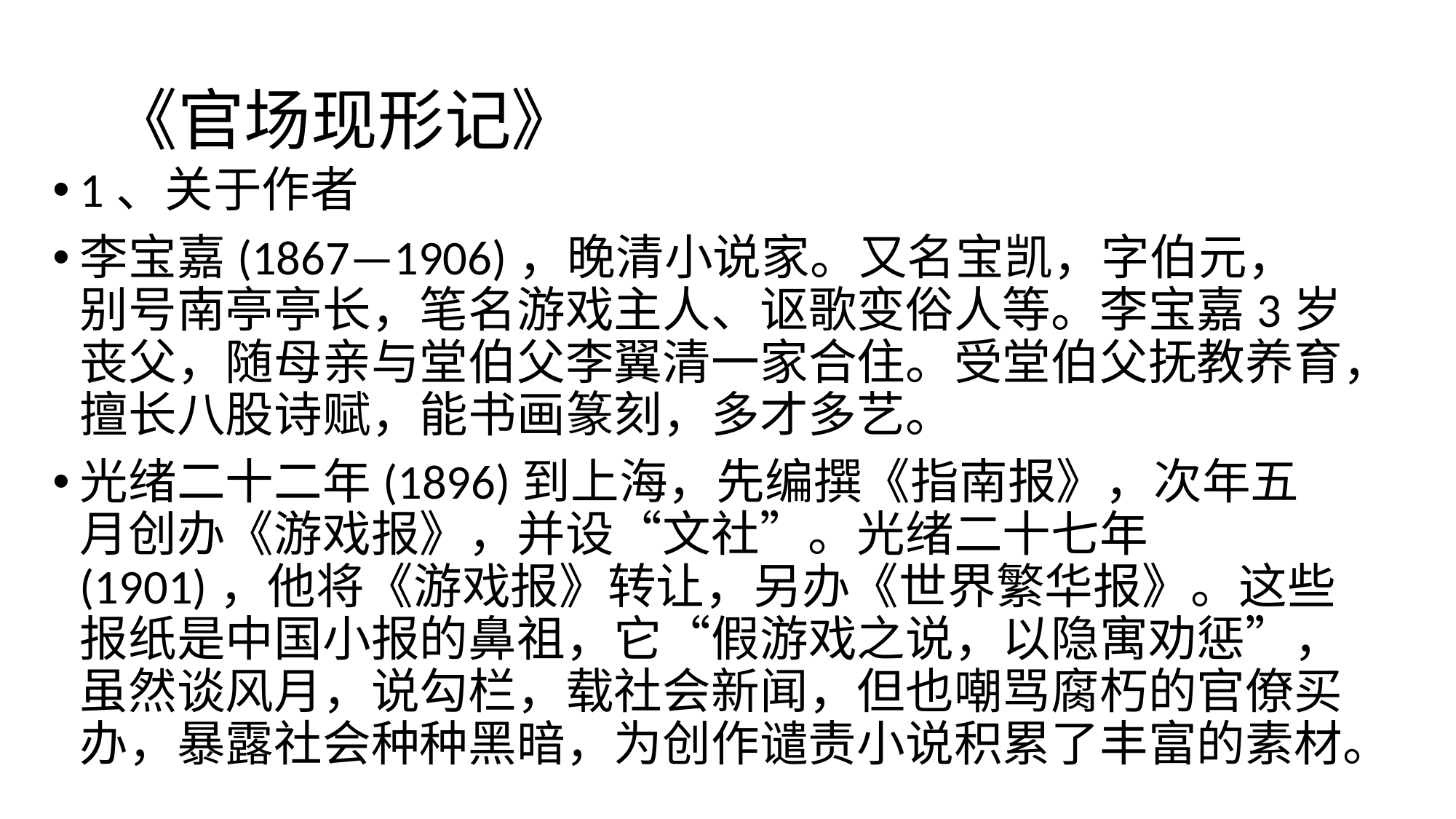

# 《官场现形记》
1、关于作者
李宝嘉(1867—1906)，晚清小说家。又名宝凯，字伯元，别号南亭亭长，笔名游戏主人、讴歌变俗人等。李宝嘉3岁丧父，随母亲与堂伯父李翼清一家合住。受堂伯父抚教养育，擅长八股诗赋，能书画篆刻，多才多艺。
光绪二十二年(1896)到上海，先编撰《指南报》，次年五月创办《游戏报》，并设“文社”。光绪二十七年(1901)，他将《游戏报》转让，另办《世界繁华报》。这些报纸是中国小报的鼻祖，它“假游戏之说，以隐寓劝惩”，虽然谈风月，说勾栏，载社会新闻，但也嘲骂腐朽的官僚买办，暴露社会种种黑暗，为创作谴责小说积累了丰富的素材。